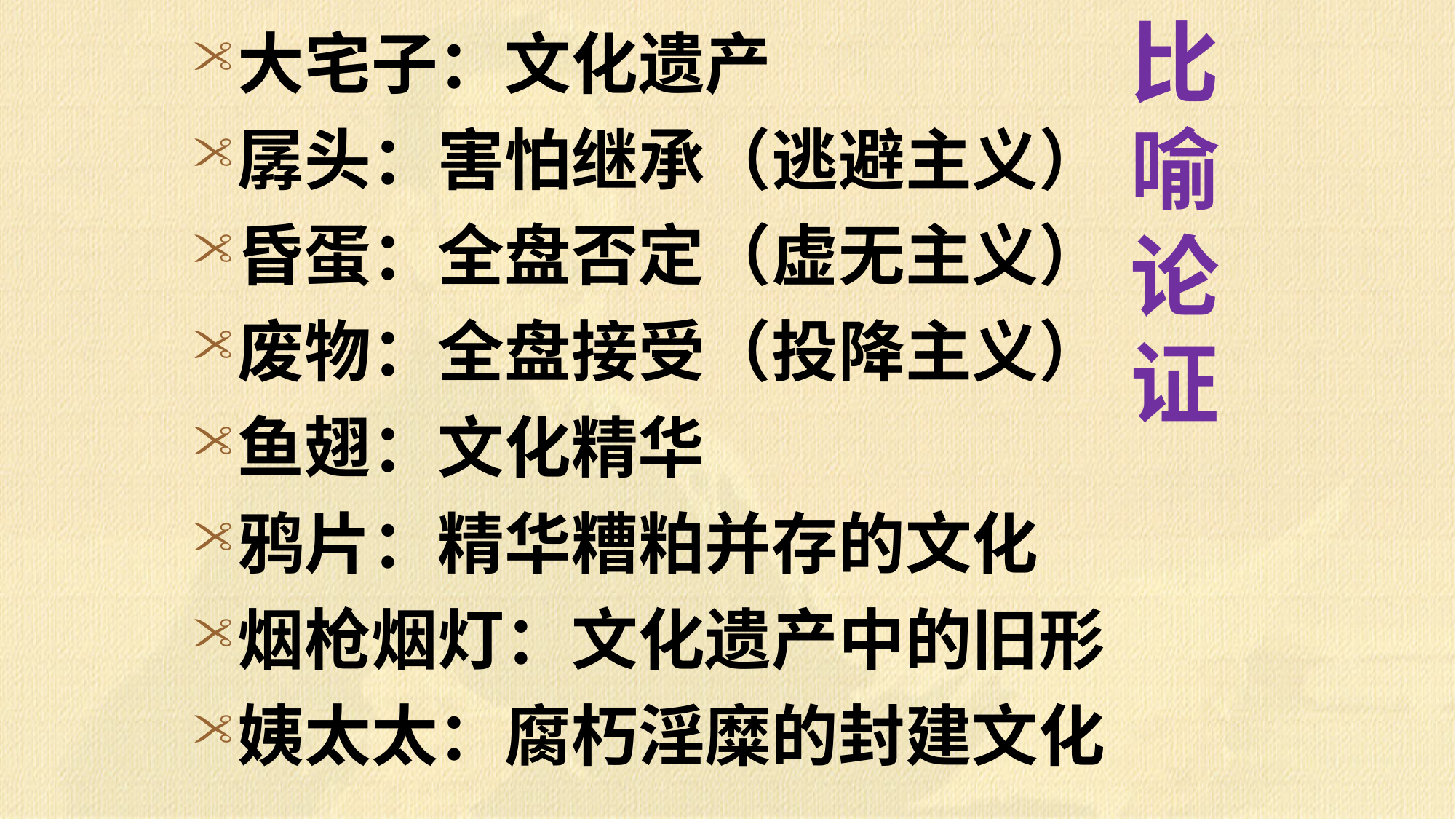

大宅子：文化遗产
孱头：害怕继承（逃避主义）
昏蛋：全盘否定（虚无主义）
废物：全盘接受（投降主义）
鱼翅：文化精华
鸦片：精华糟粕并存的文化
烟枪烟灯：文化遗产中的旧形
姨太太：腐朽淫糜的封建文化

# 比喻论证